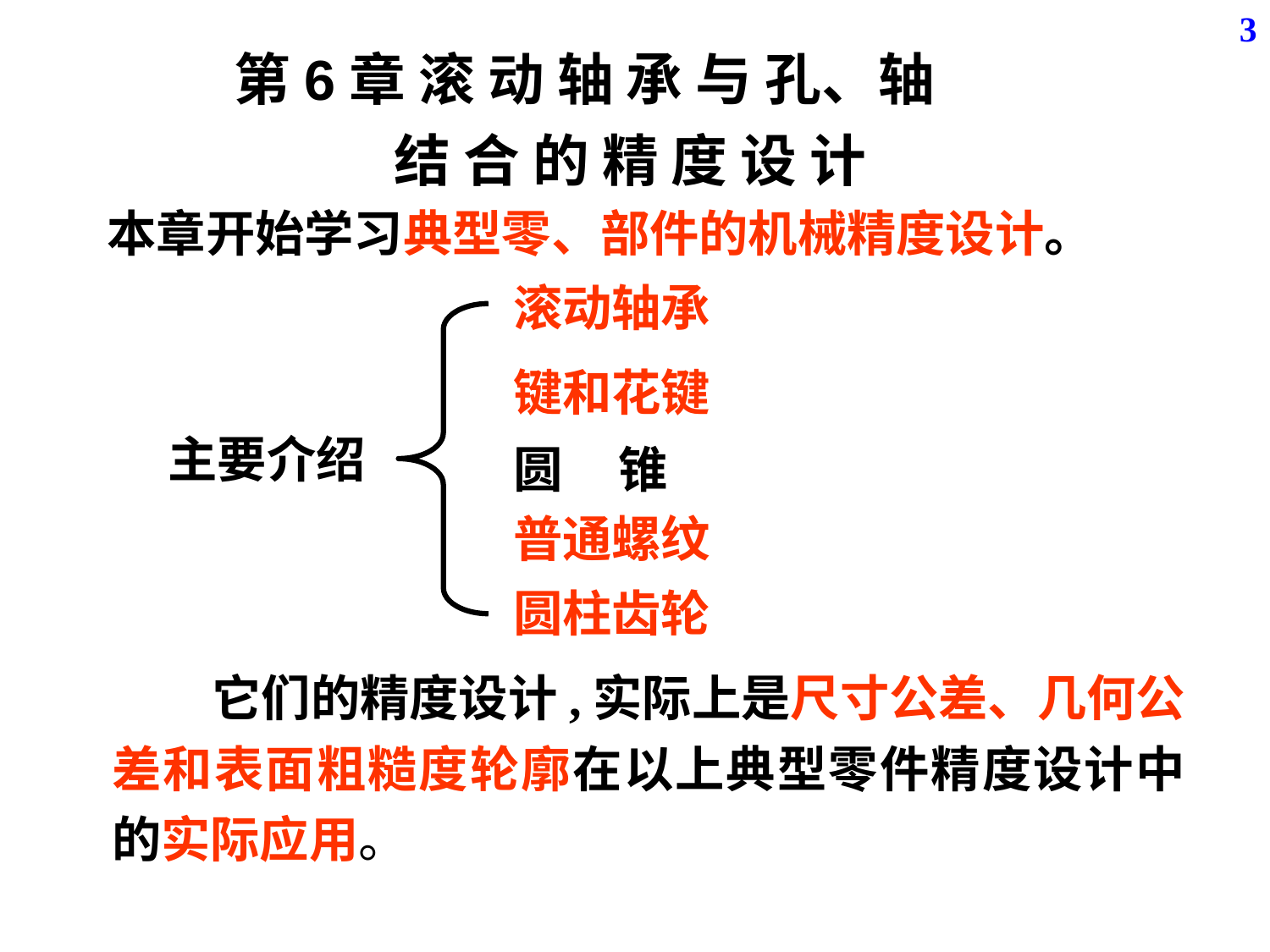

3
第6章 滚 动 轴 承 与 孔、轴
       结 合 的 精 度 设 计
本章开始学习典型零、部件的机械精度设计。
滚动轴承

主要介绍
键和花键
圆     锥
普通螺纹
圆柱齿轮
        它们的精度设计,实际上是尺寸公差、几何公差和表面粗糙度轮廓在以上典型零件精度设计中的实际应用。